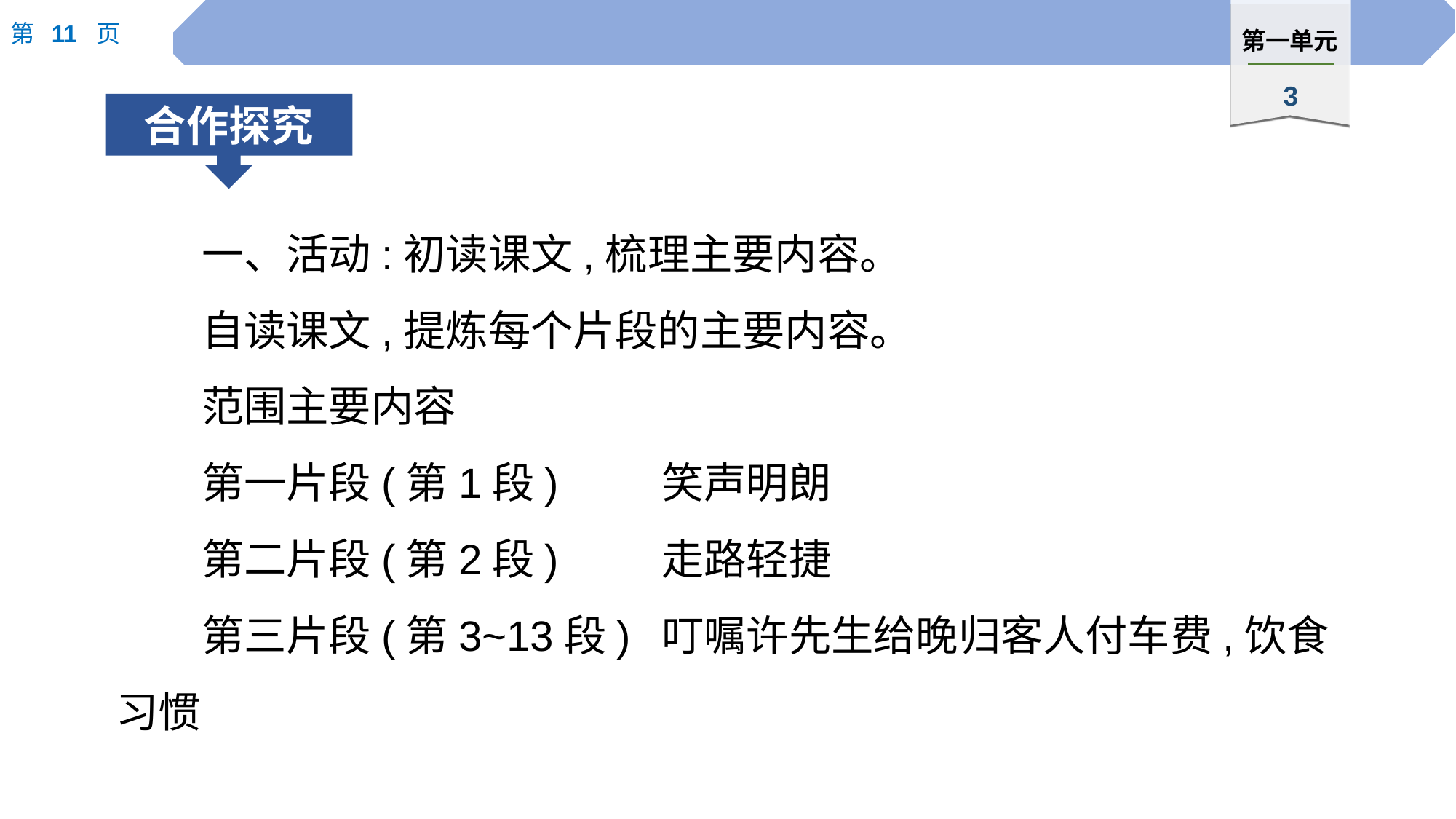

一、活动:初读课文,梳理主要内容。
自读课文,提炼每个片段的主要内容。
范围主要内容
第一片段(第1段)	笑声明朗
第二片段(第2段)	走路轻捷
第三片段(第3~13段)	叮嘱许先生给晚归客人付车费,饮食习惯